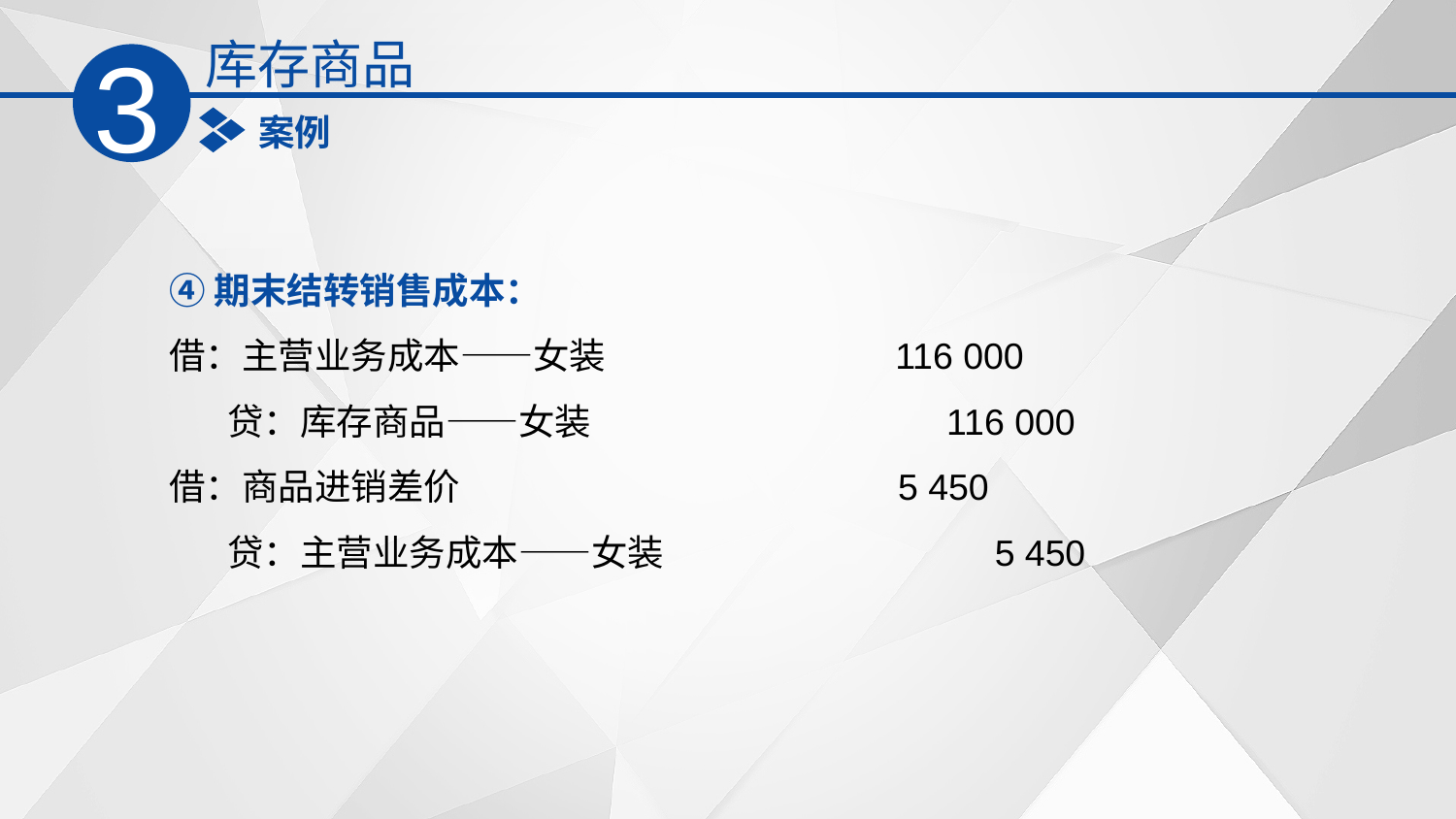

库存商品
3

案例

④期末结转销售成本：
借：主营业务成本——女装                                  116 000
      贷：库存商品——女装                                          116 000
借：商品进销差价                                                    5 450
      贷：主营业务成本——女装                                       5 450